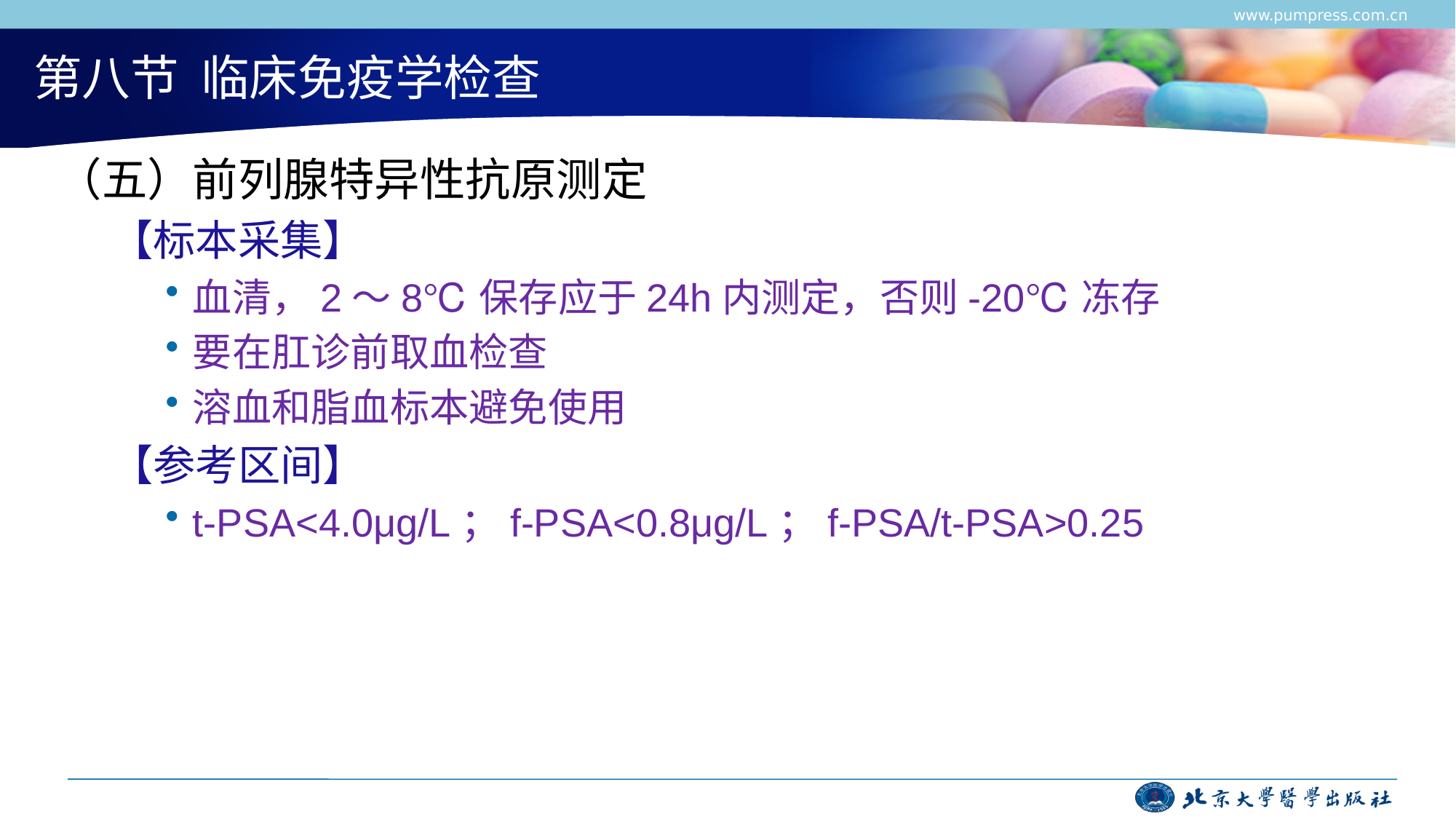

www.pumpress.com.cn
# 第八节  临床免疫学检查
（五）前列腺特异性抗原测定
【标本采集】
血清，2～8℃保存应于24h内测定，否则-20℃冻存
要在肛诊前取血检查
溶血和脂血标本避免使用
【参考区间】
t-PSA<4.0μg/L；f-PSA<0.8μg/L；f-PSA/t-PSA>0.25